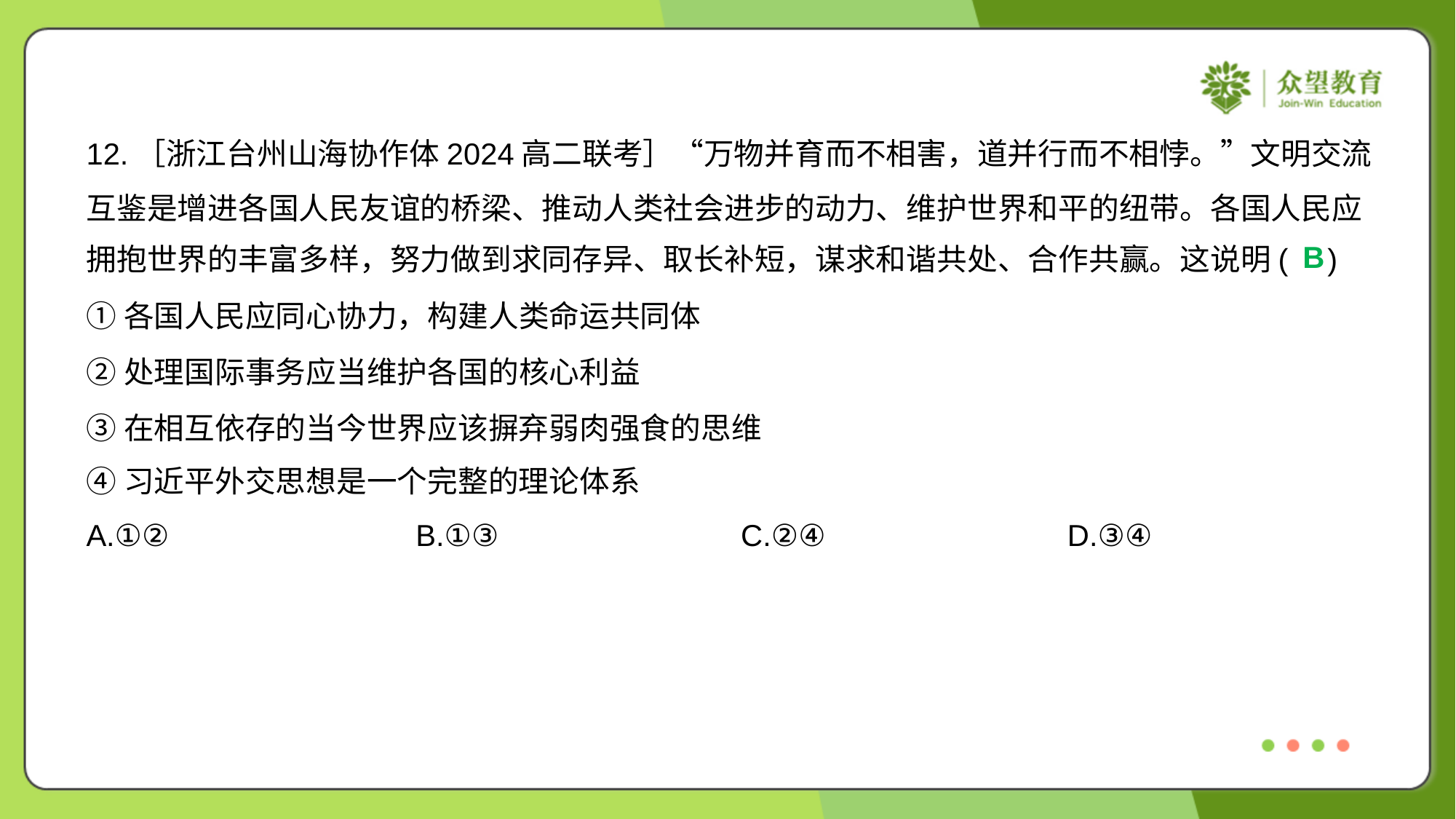

12.［浙江台州山海协作体2024高二联考］“万物并育而不相害，道并行而不相悖。”文明交流
互鉴是增进各国人民友谊的桥梁、推动人类社会进步的动力、维护世界和平的纽带。各国人民应
拥抱世界的丰富多样，努力做到求同存异、取长补短，谋求和谐共处、合作共赢。这说明(     )
B
①各国人民应同心协力，构建人类命运共同体
②处理国际事务应当维护各国的核心利益
③在相互依存的当今世界应该摒弃弱肉强食的思维
④习近平外交思想是一个完整的理论体系
A.①②	B.①③	C.②④	D.③④